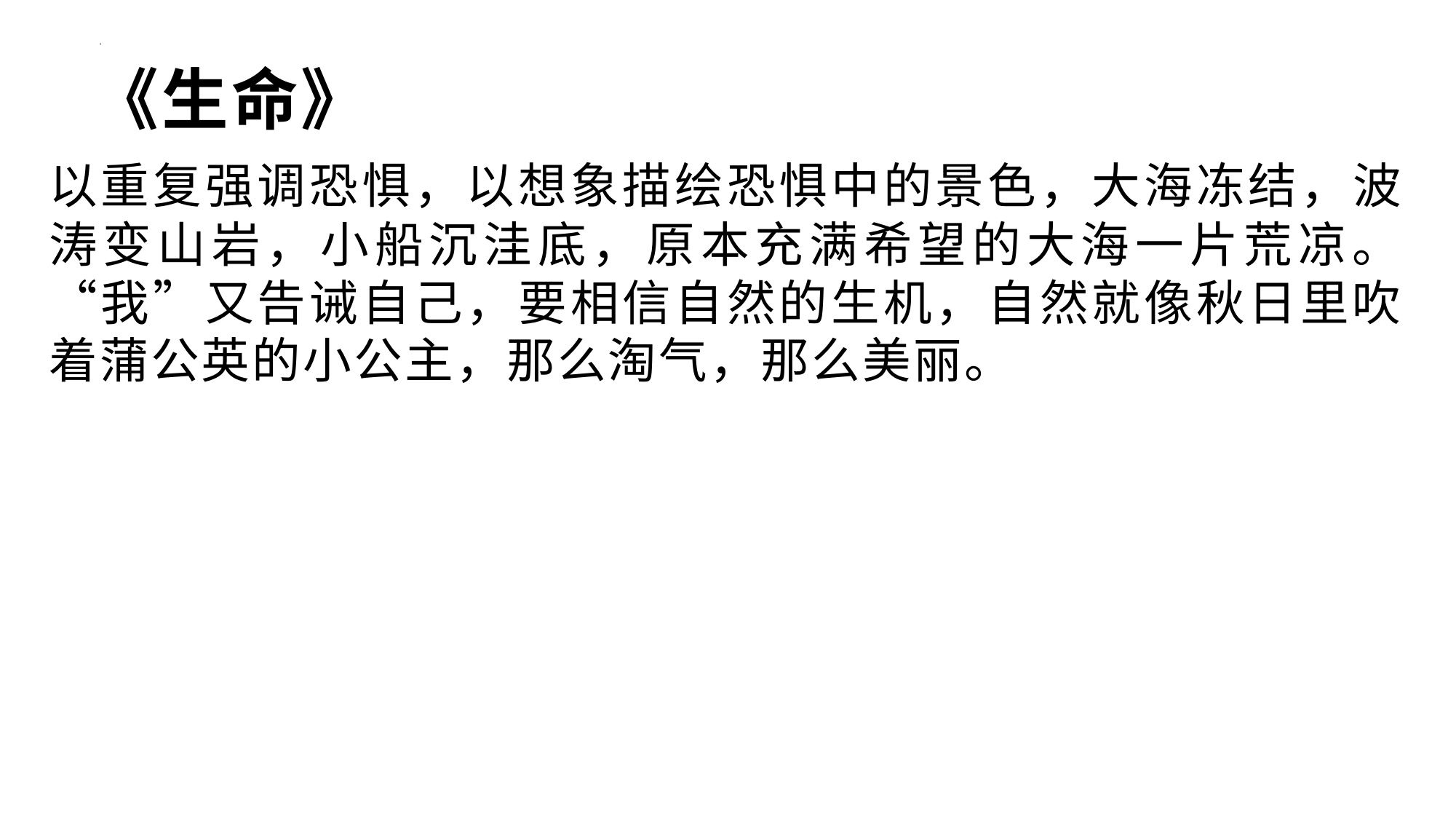

# 《生命》
以重复强调恐惧，以想象描绘恐惧中的景色，大海冻结，波涛变山岩，小船沉洼底，原本充满希望的大海一片荒凉。“我”又告诫自己，要相信自然的生机，自然就像秋日里吹着蒲公英的小公主，那么淘气，那么美丽。